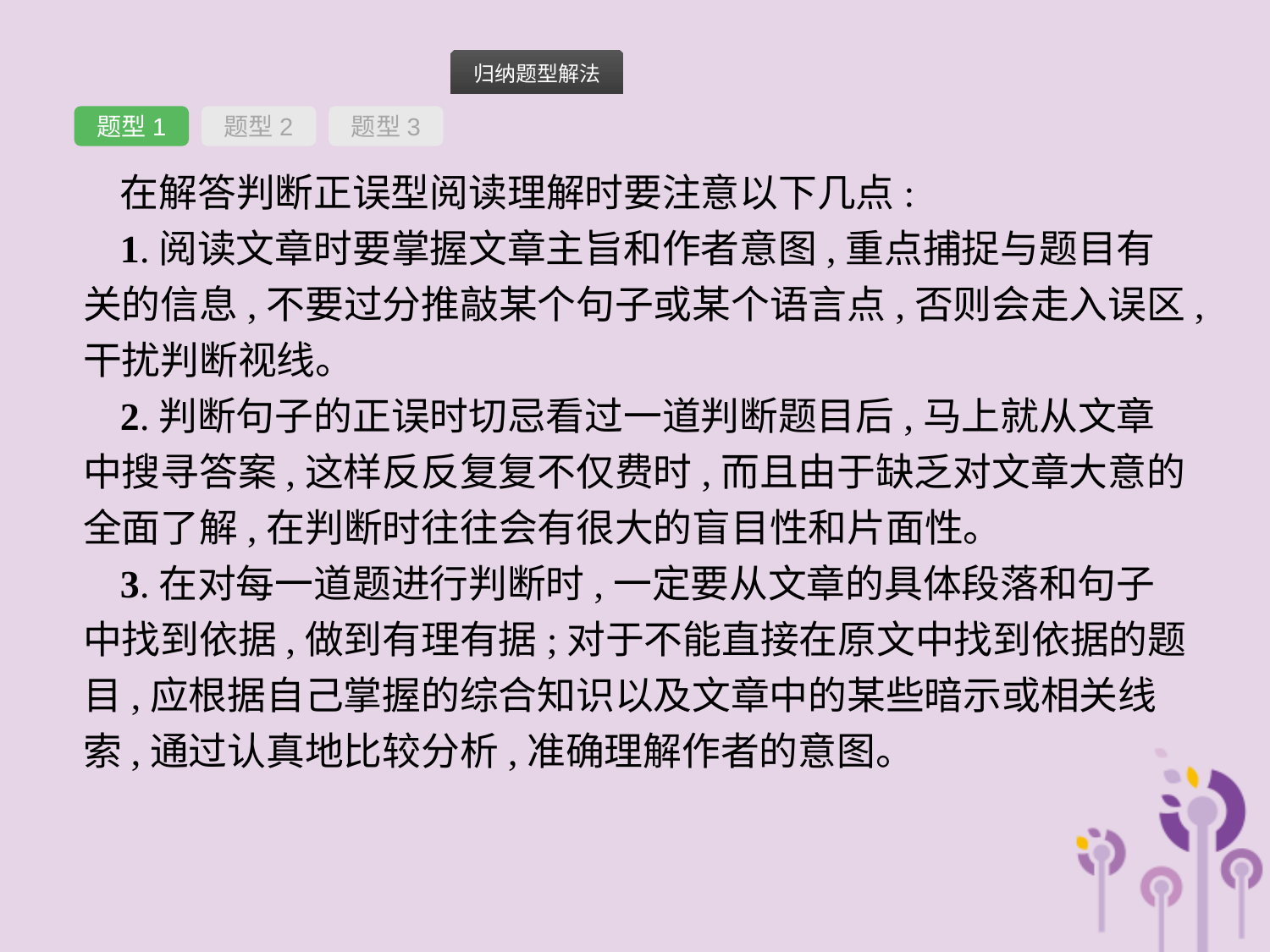

题型1
题型2
题型3
在解答判断正误型阅读理解时要注意以下几点:
1.阅读文章时要掌握文章主旨和作者意图,重点捕捉与题目有关的信息,不要过分推敲某个句子或某个语言点,否则会走入误区,干扰判断视线。
2.判断句子的正误时切忌看过一道判断题目后,马上就从文章中搜寻答案,这样反反复复不仅费时,而且由于缺乏对文章大意的全面了解,在判断时往往会有很大的盲目性和片面性。
3.在对每一道题进行判断时,一定要从文章的具体段落和句子中找到依据,做到有理有据;对于不能直接在原文中找到依据的题目,应根据自己掌握的综合知识以及文章中的某些暗示或相关线索,通过认真地比较分析,准确理解作者的意图。